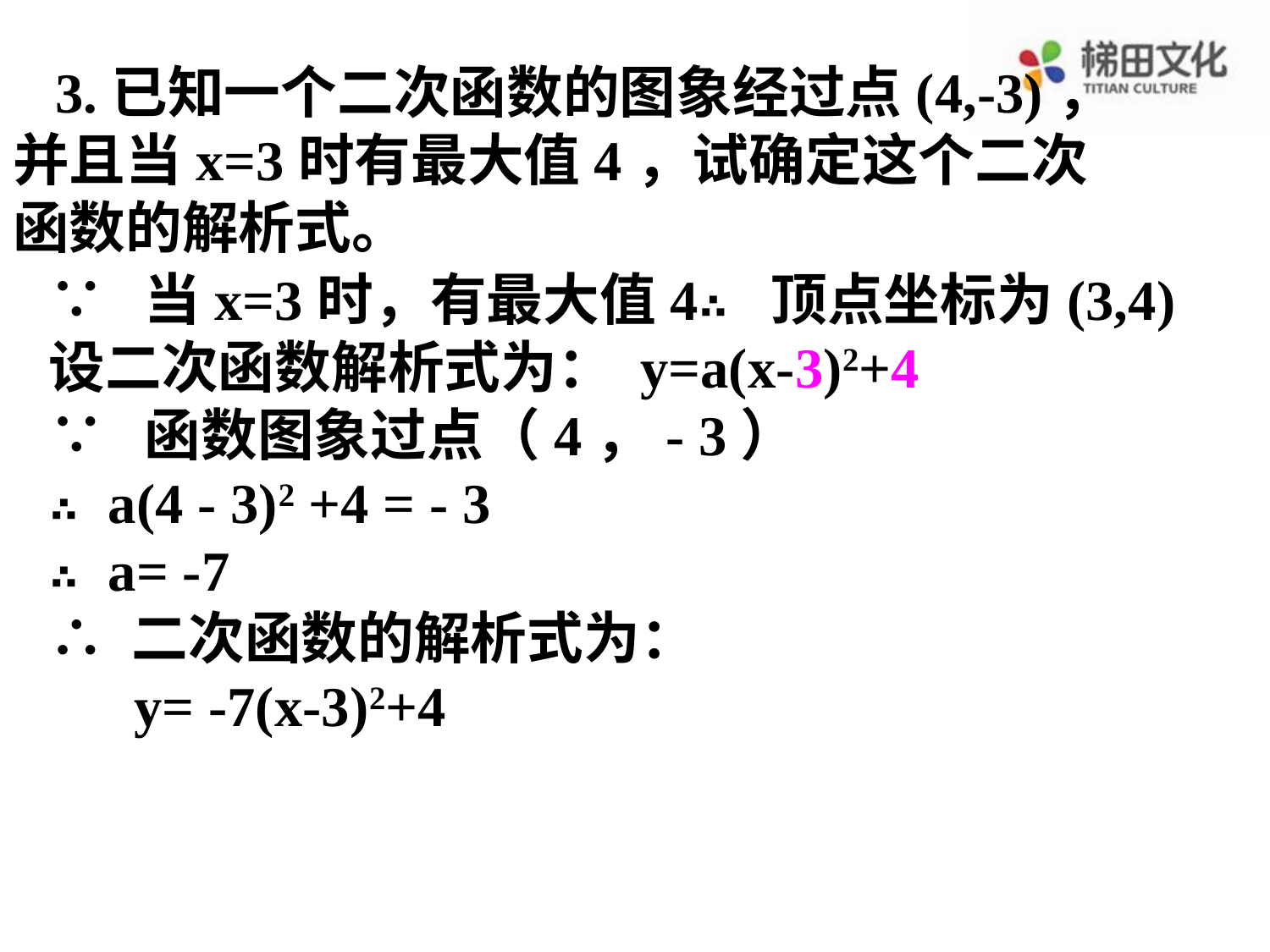

3.已知一个二次函数的图象经过点(4,-3)，并且当x=3时有最大值4，试确定这个二次函数的解析式。

∵  当x=3时，有最大值4∴  顶点坐标为(3,4)
设二次函数解析式为： y=a(x-3)2+4
∵  函数图象过点（4，- 3）
∴  a(4 - 3)2 +4 = - 3
∴  a= -7
∴ 二次函数的解析式为：
      y= -7(x-3)2+4